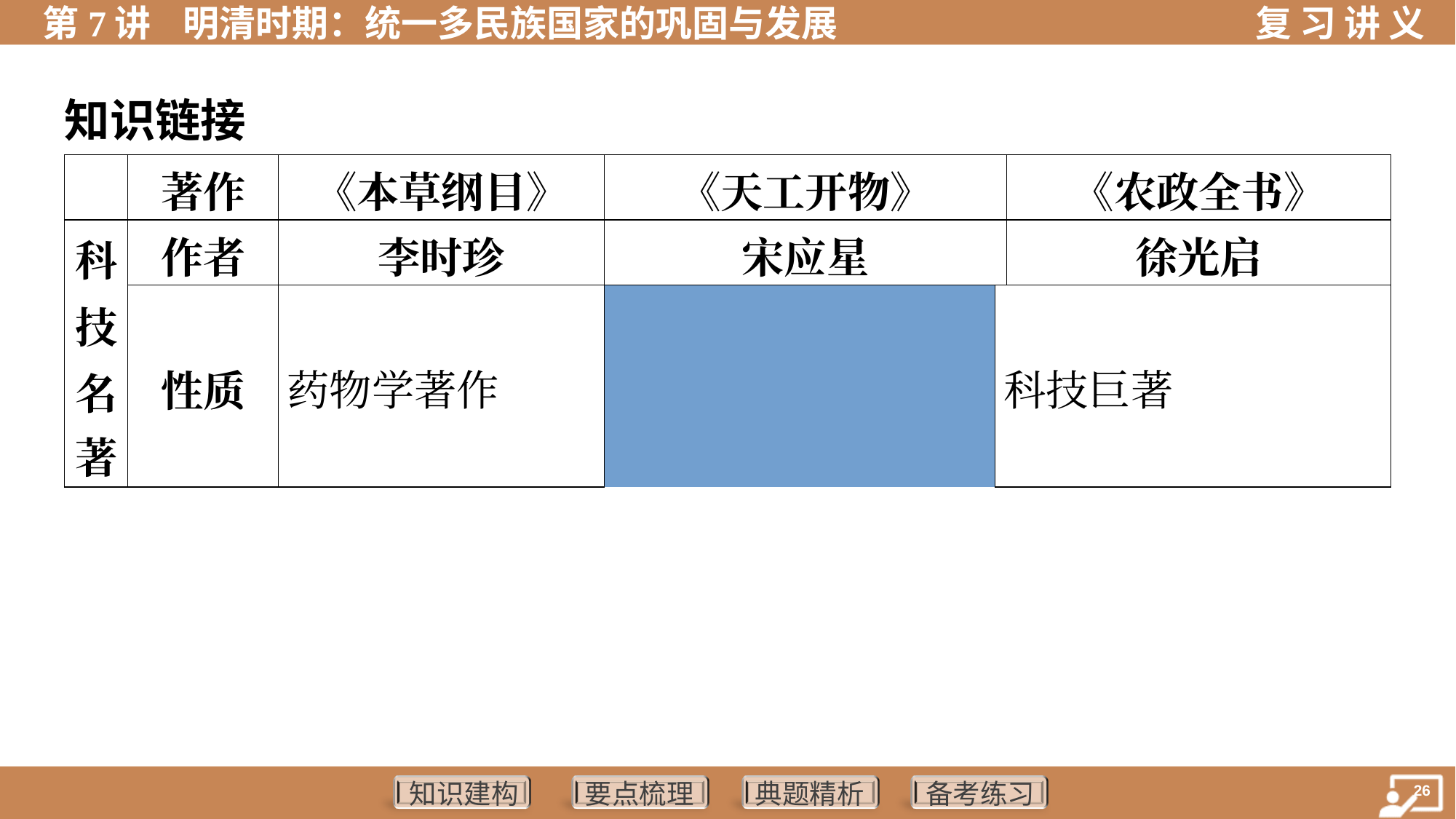

知识链接
|  | 著作 | 《本草纲目》 |  | 《天工开物》 |  | 《农政全书》 |
| --- | --- | --- | --- | --- | --- | --- |
| 科 技 名 著 | 作者 | 李时珍 |  | 宋应星 |  | 徐光启 |
|  | 性质 | 药物学著作 |  | 科技巨著 |  | 农业科学巨著 |